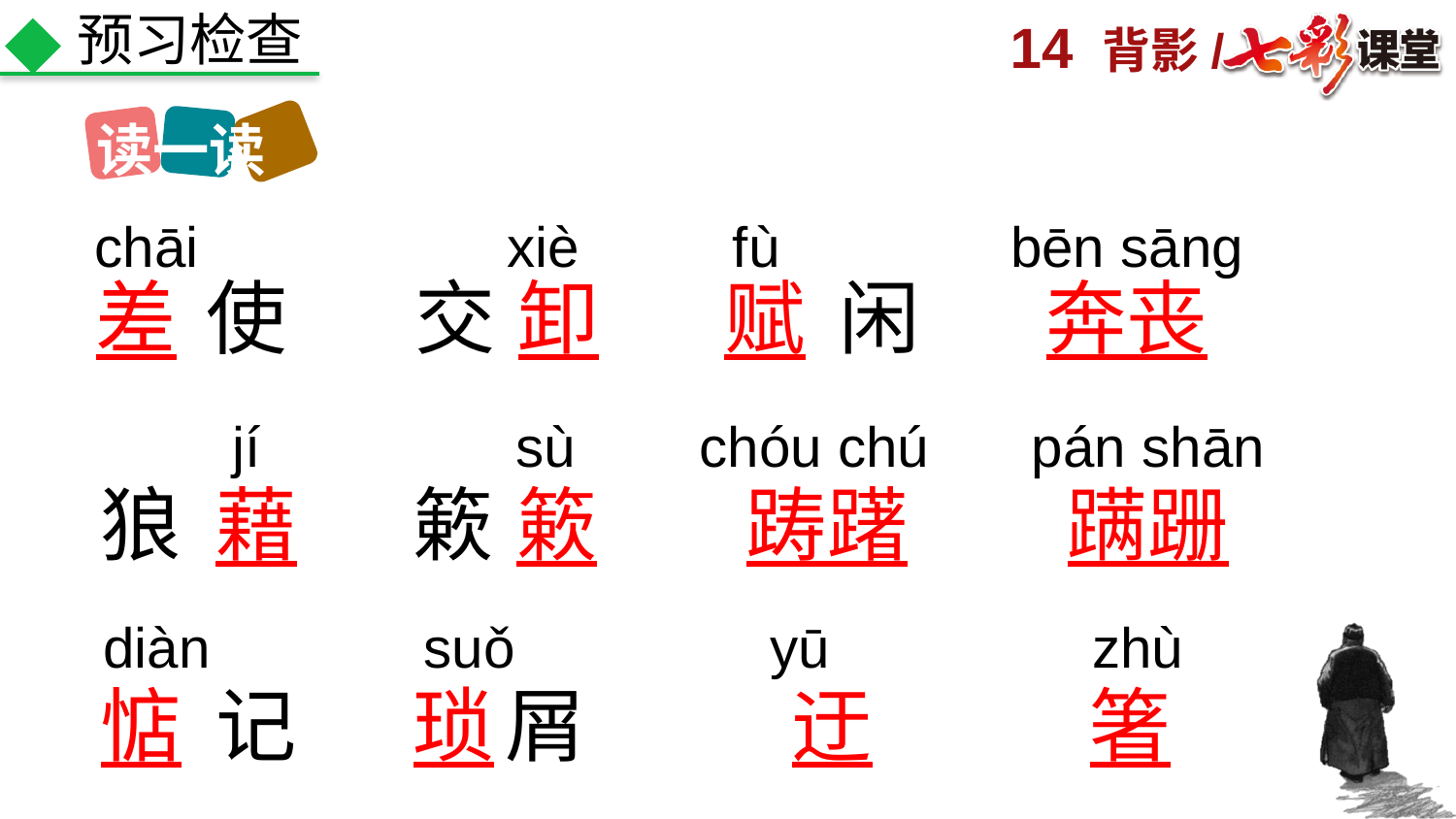

预习检查

读一读

chāi
xiè
fù
bēn sāng
差
使
交
卸
赋
闲
奔丧
jí
sù
chóu chú
pán shān
狼
藉
簌
簌
踌躇
蹒跚
diàn
suǒ
yū
zhù
惦
记
琐
屑
迂
箸